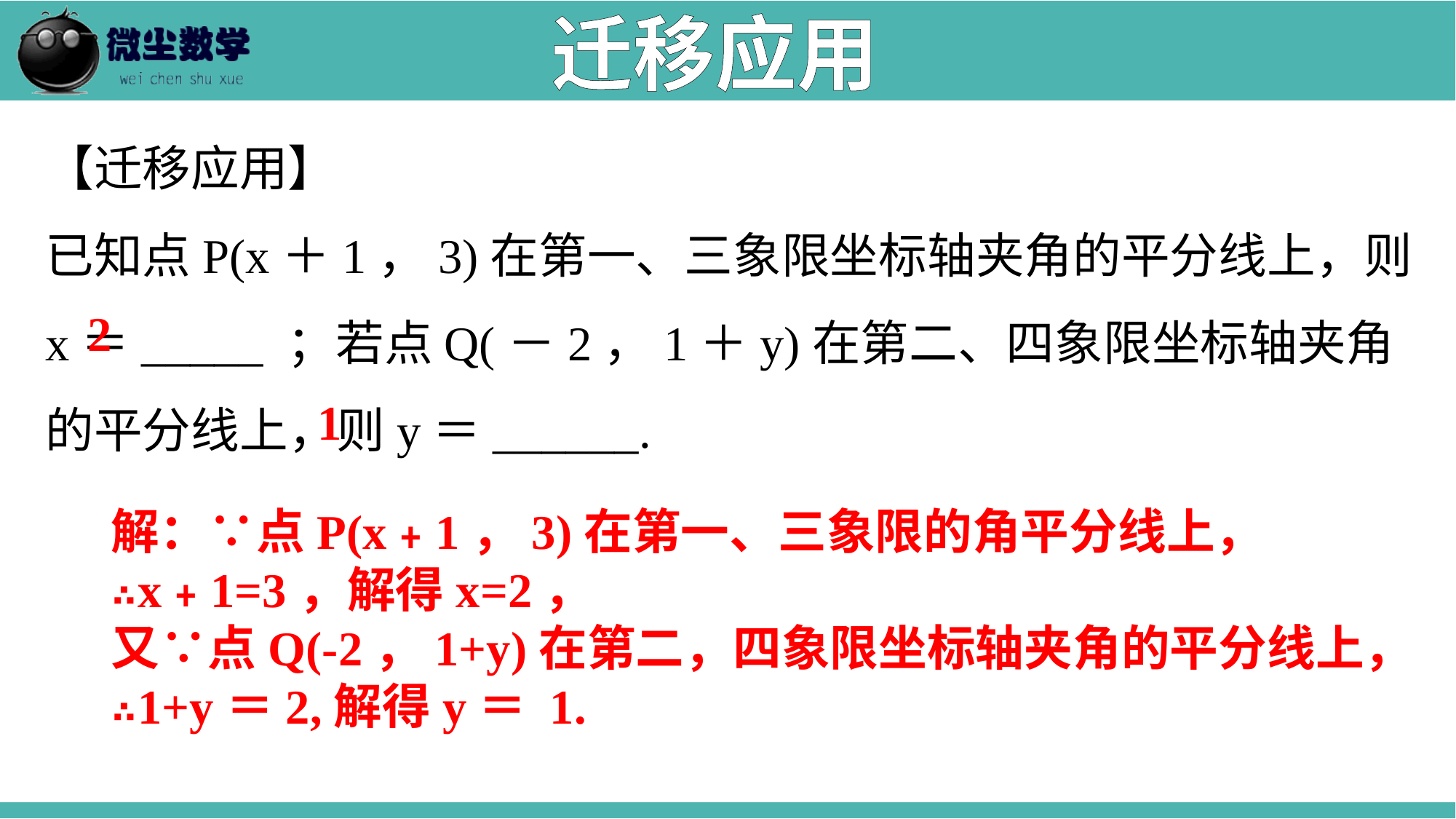

迁移应用
【迁移应用】
已知点P(x＋1，3)在第一、三象限坐标轴夹角的平分线上，则x＝_____ ；若点Q(－2，1＋y)在第二、四象限坐标轴夹角的平分线上，则y＝______.
2
1
解：∵点P(x﹢1，3)在第一、三象限的角平分线上，
∴x﹢1=3，解得x=2，
又∵点Q(-2，1+y)在第二，四象限坐标轴夹角的平分线上，
∴1+y＝2,解得y＝ 1.